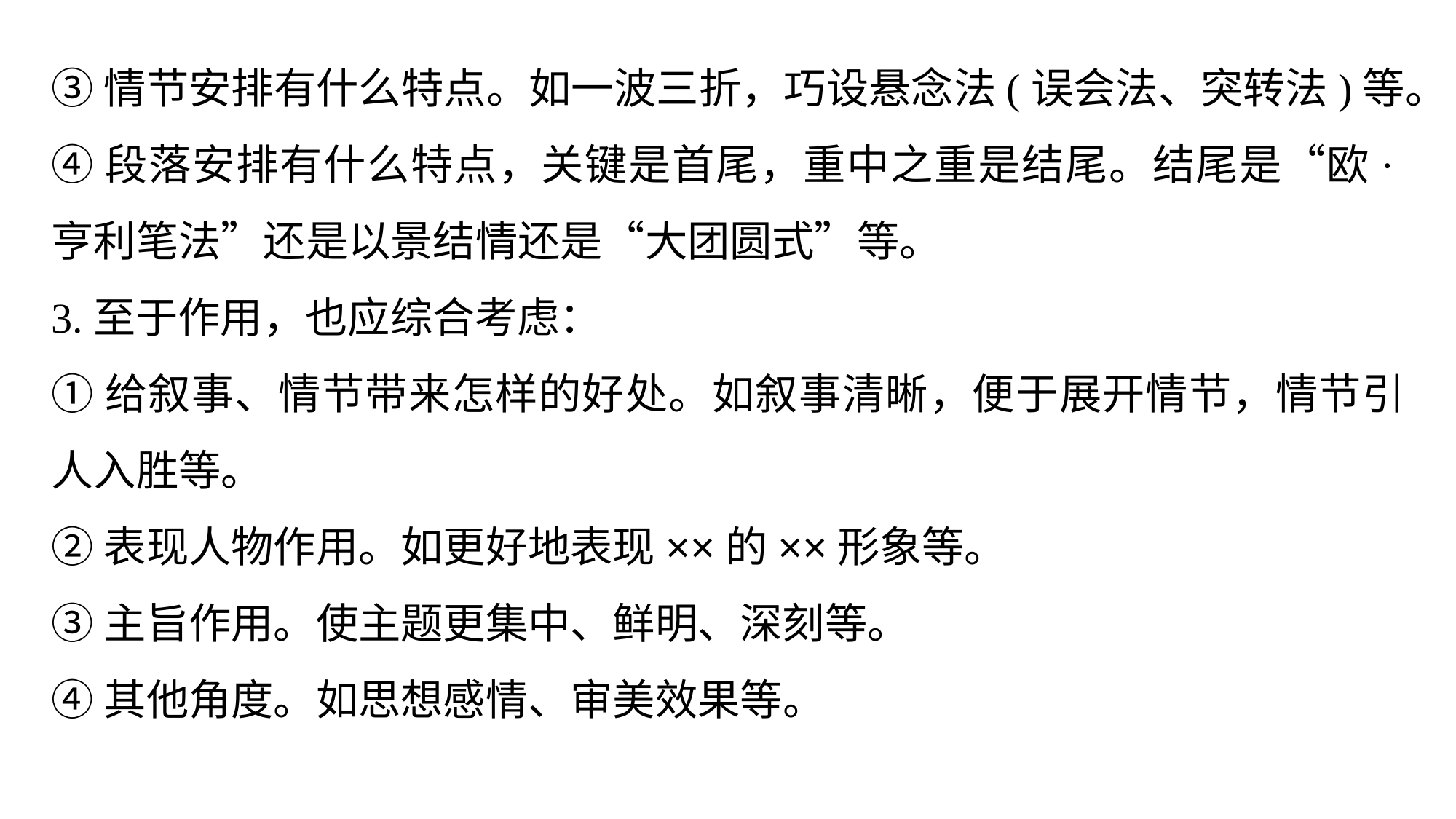

③情节安排有什么特点。如一波三折，巧设悬念法(误会法、突转法)等。
④段落安排有什么特点，关键是首尾，重中之重是结尾。结尾是“欧·亨利笔法”还是以景结情还是“大团圆式”等。
3.至于作用，也应综合考虑：
①给叙事、情节带来怎样的好处。如叙事清晰，便于展开情节，情节引人入胜等。
②表现人物作用。如更好地表现××的××形象等。
③主旨作用。使主题更集中、鲜明、深刻等。
④其他角度。如思想感情、审美效果等。